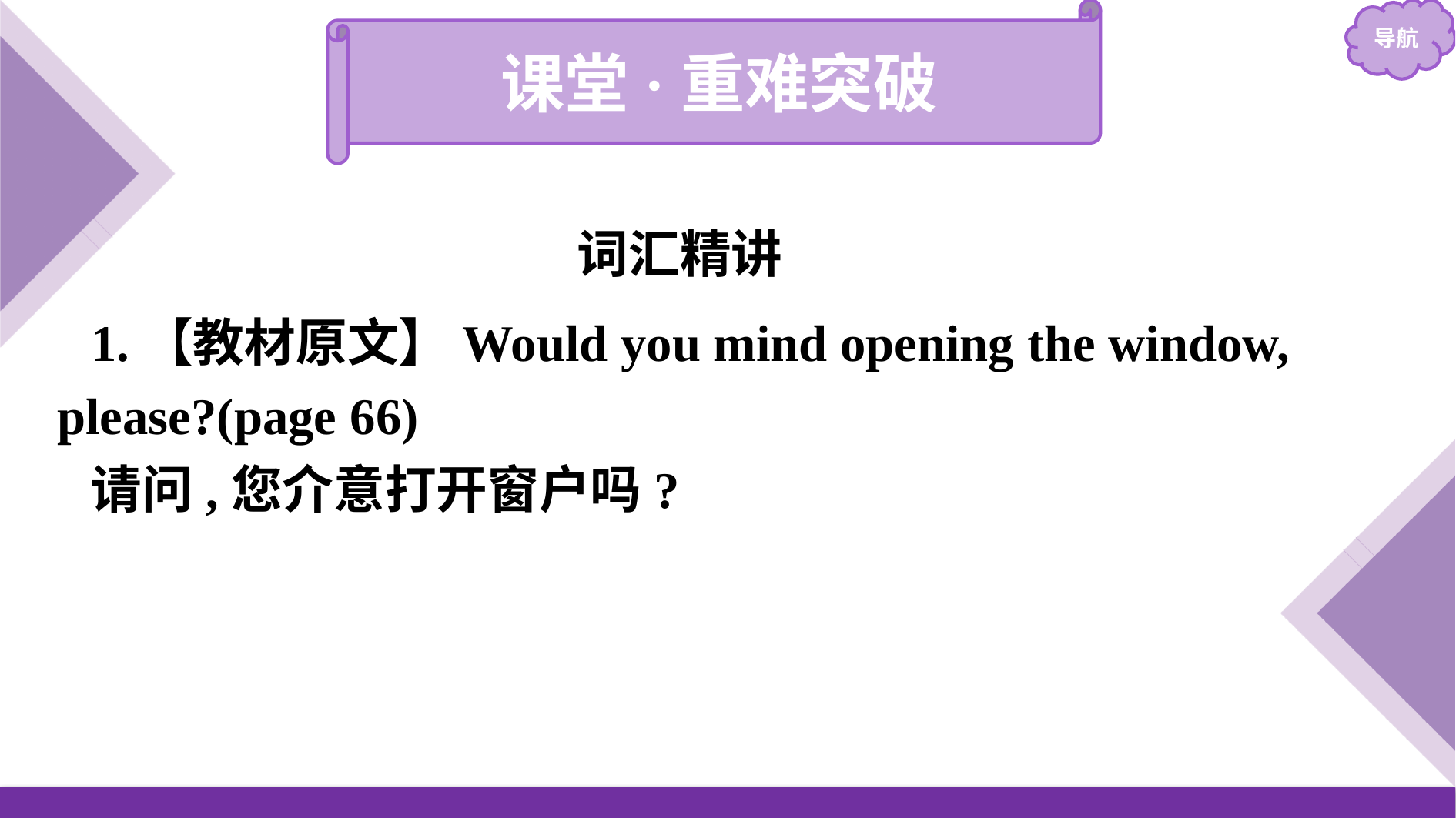

课堂·重难突破
词汇精讲
1.【教材原文】Would you mind opening the window, please?(page 66)
请问,您介意打开窗户吗?